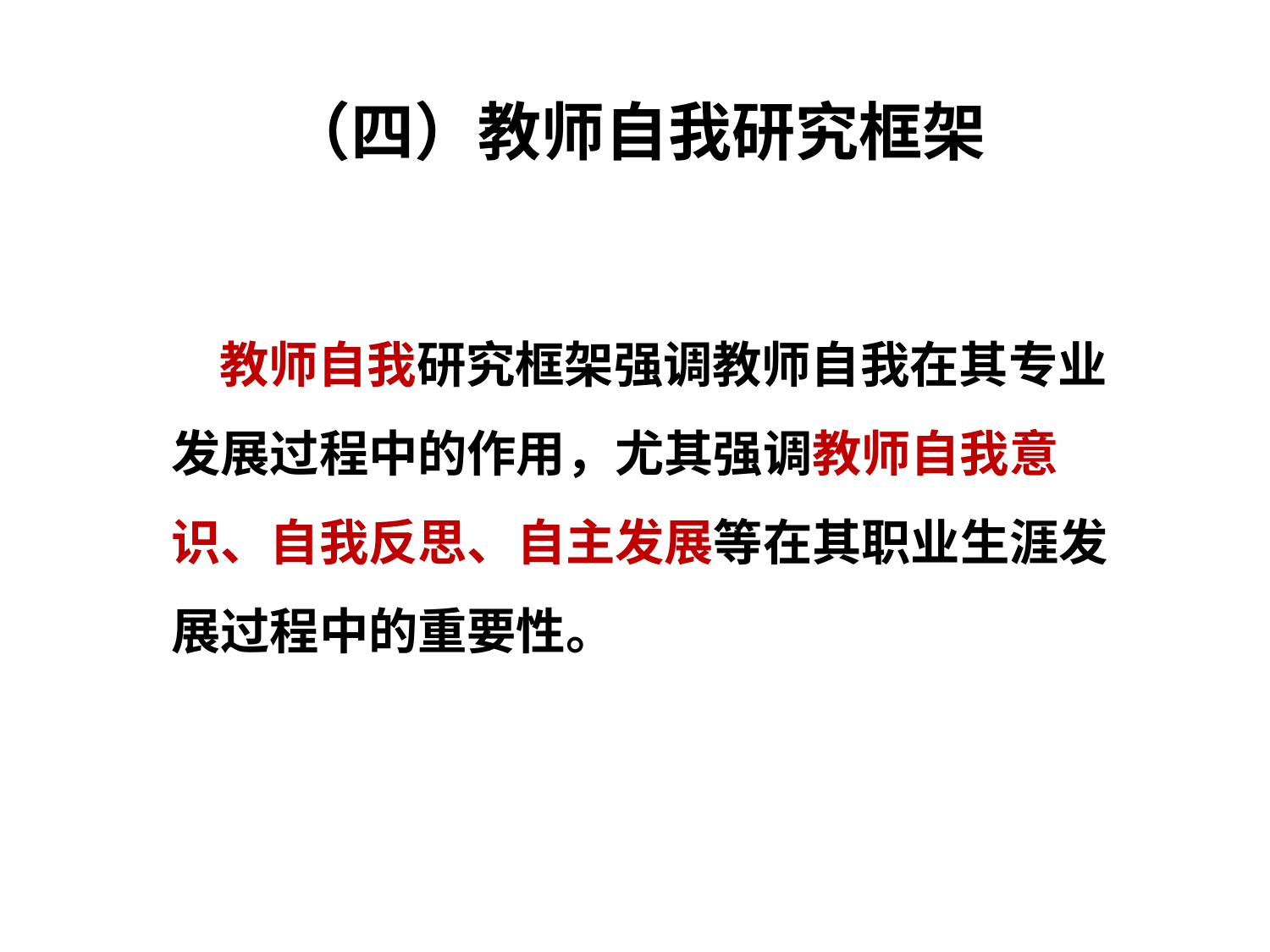

（四）教师自我研究框架
    教师自我研究框架强调教师自我在其专业发展过程中的作用，尤其强调教师自我意识、自我反思、自主发展等在其职业生涯发展过程中的重要性。